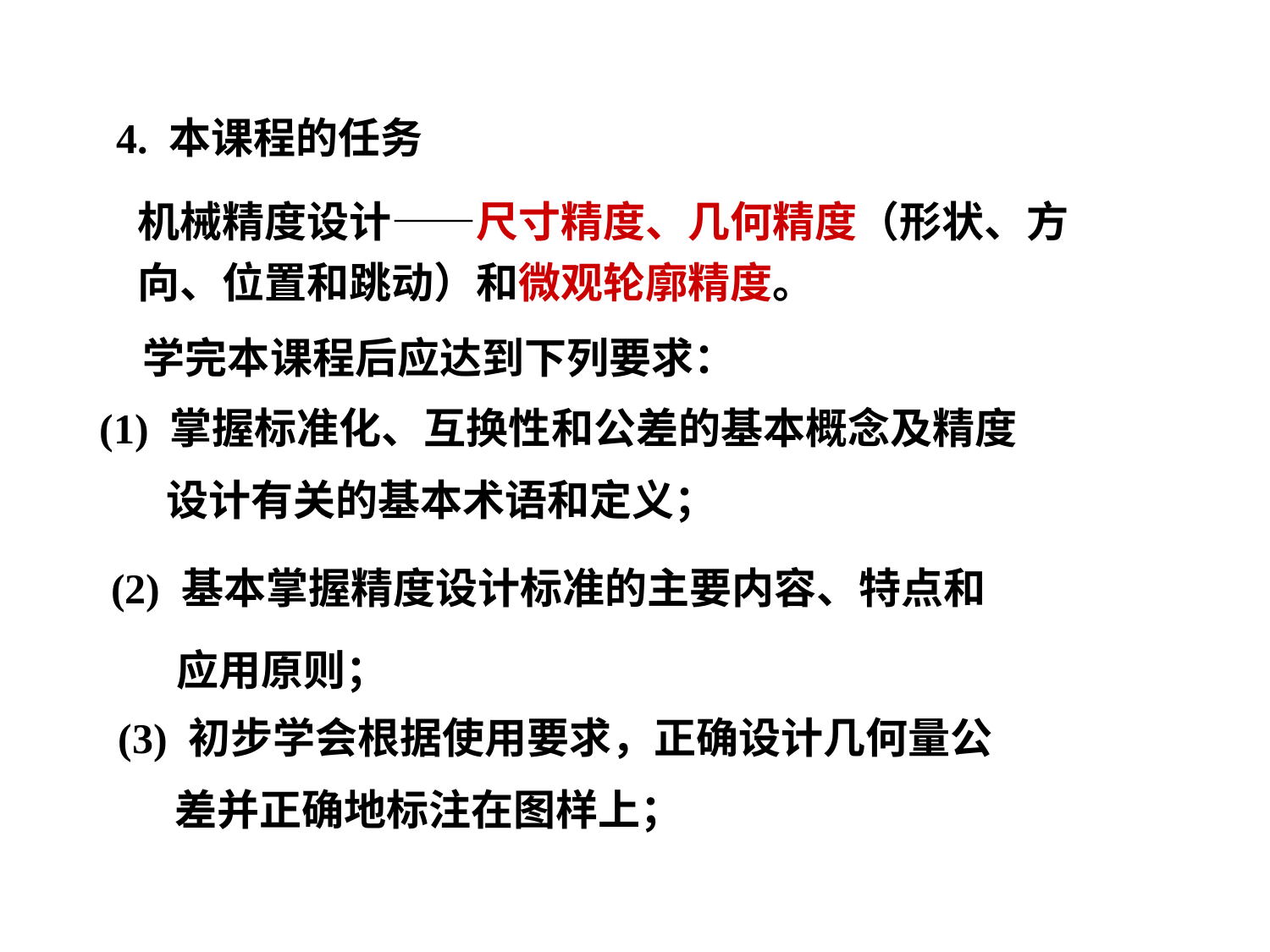

6
4. 本课程的任务
机械精度设计——尺寸精度、几何精度（形状、方 向、位置和跳动）和微观轮廓精度。
  学完本课程后应达到下列要求：
 (1) 掌握标准化、互换性和公差的基本概念及精度
       设计有关的基本术语和定义；
  (2) 基本掌握精度设计标准的主要内容、特点和
        应用原则；
 (3) 初步学会根据使用要求，正确设计几何量公
      差并正确地标注在图样上；